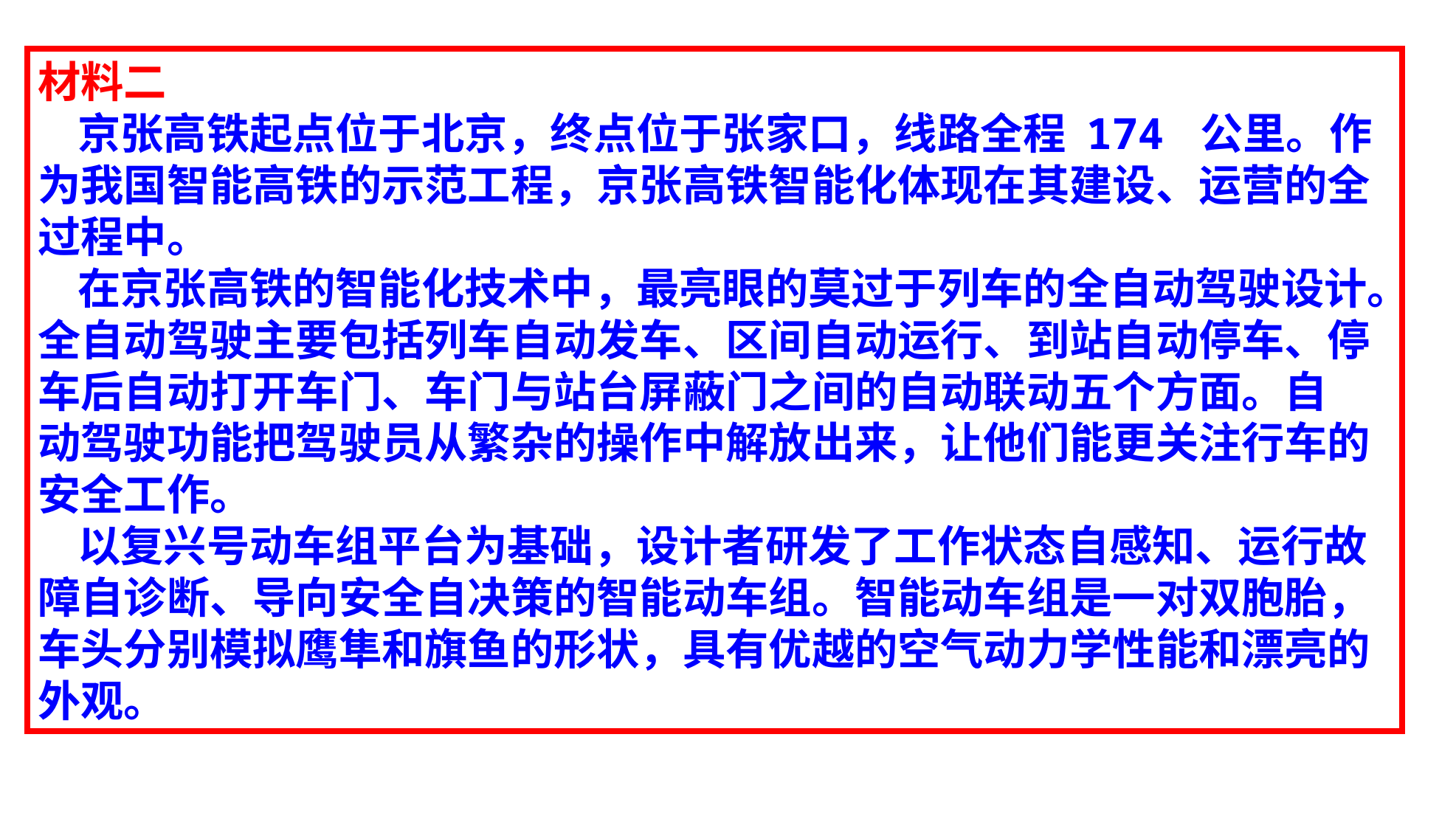

材料二
   京张高铁起点位于北京，终点位于张家口，线路全程 174 公里。作为我国智能高铁的示范工程，京张高铁智能化体现在其建设、运营的全过程中。
   在京张高铁的智能化技术中，最亮眼的莫过于列车的全自动驾驶设计。全自动驾驶主要包括列车自动发车、区间自动运行、到站自动停车、停车后自动打开车门、车门与站台屏蔽门之间的自动联动五个方面。自
动驾驶功能把驾驶员从繁杂的操作中解放出来，让他们能更关注行车的安全工作。
   以复兴号动车组平台为基础，设计者研发了工作状态自感知、运行故障自诊断、导向安全自决策的智能动车组。智能动车组是一对双胞胎，车头分别模拟鹰隼和旗鱼的形状，具有优越的空气动力学性能和漂亮的
外观。